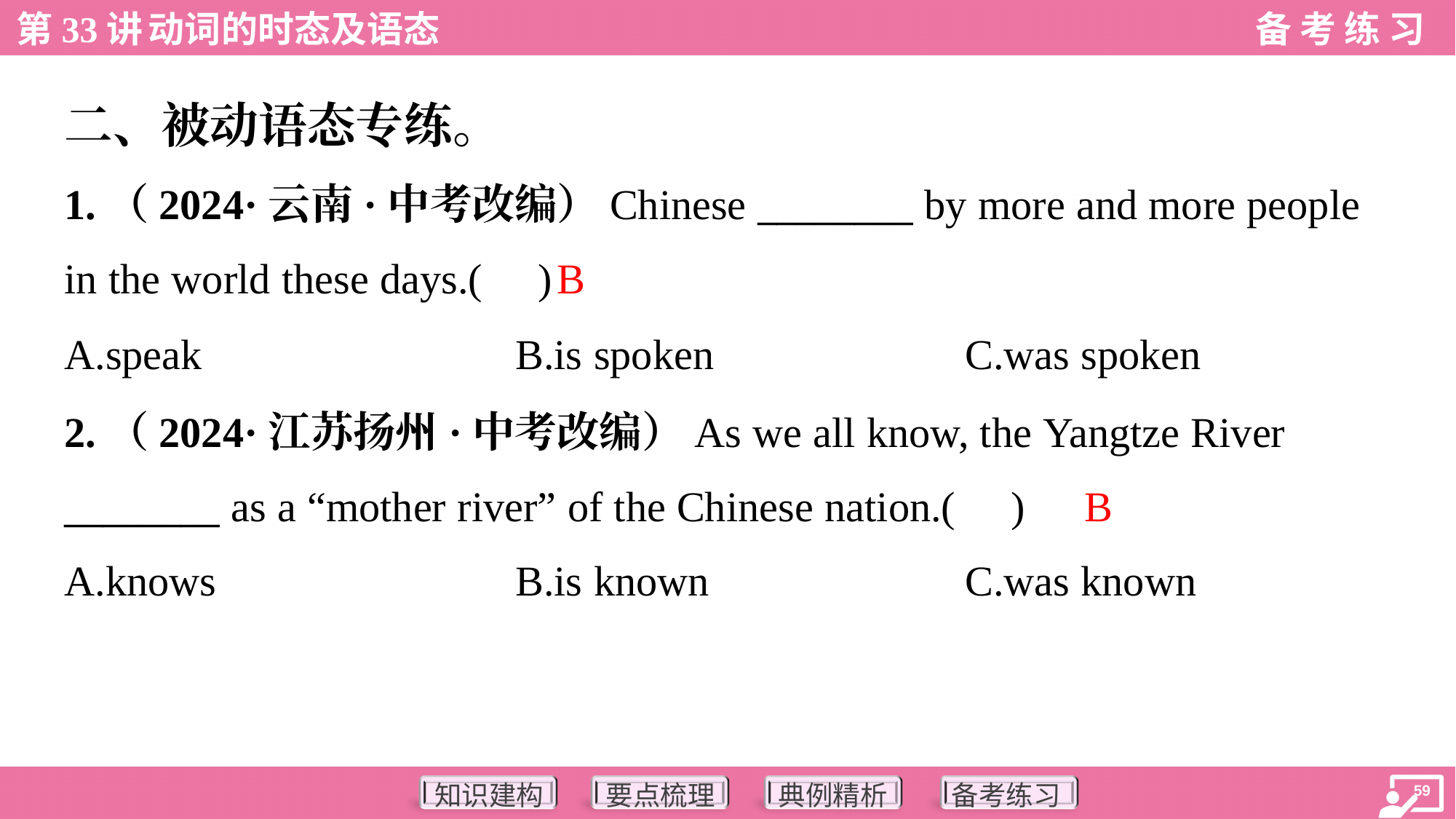

二、被动语态专练。
1.（2024·云南·中考改编）Chinese ________ by more and more people
in the world these days.(     )
B
A.speak	B.is spoken	C.was spoken
2.（2024·江苏扬州·中考改编）As we all know, the Yangtze River
________ as a “mother river” of the Chinese nation.(     )
B
A.knows	B.is known	C.was known